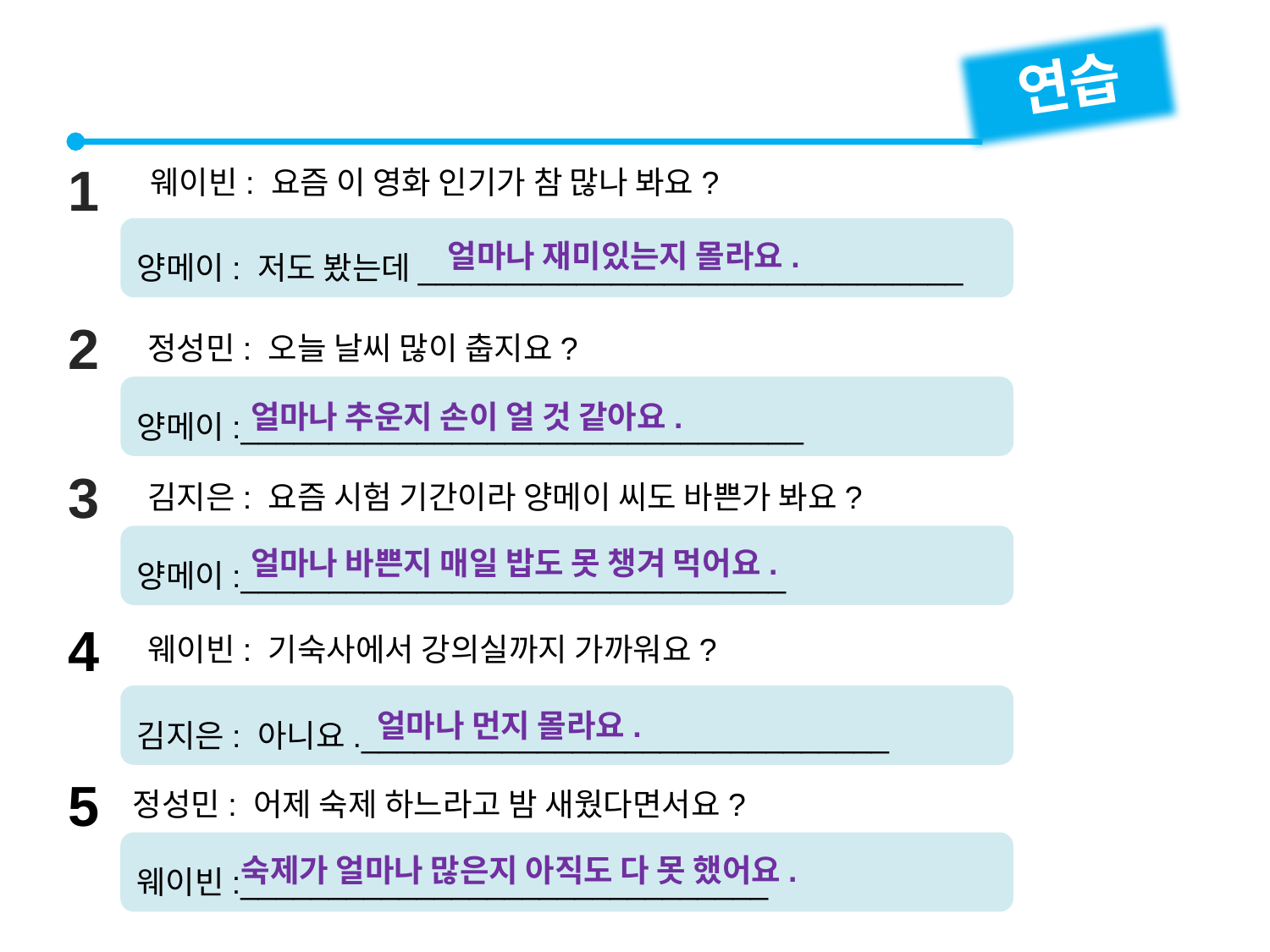

연습
1
웨이빈: 요즘 이 영화 인기가 참 많나 봐요?
양메이: 저도 봤는데_______________________________
얼마나 재미있는지 몰라요.
2
정성민: 오늘 날씨 많이 춥지요?
양메이:________________________________
얼마나 추운지 손이 얼 것 같아요.
3
김지은: 요즘 시험 기간이라 양메이 씨도 바쁜가 봐요?
양메이:_______________________________
얼마나 바쁜지 매일 밥도 못 챙겨 먹어요.
4
웨이빈: 기숙사에서 강의실까지 가까워요?
김지은: 아니요.______________________________
얼마나 먼지 몰라요.
5
정성민: 어제 숙제 하느라고 밤 새웠다면서요?
웨이빈:______________________________
숙제가 얼마나 많은지 아직도 다 못 했어요.